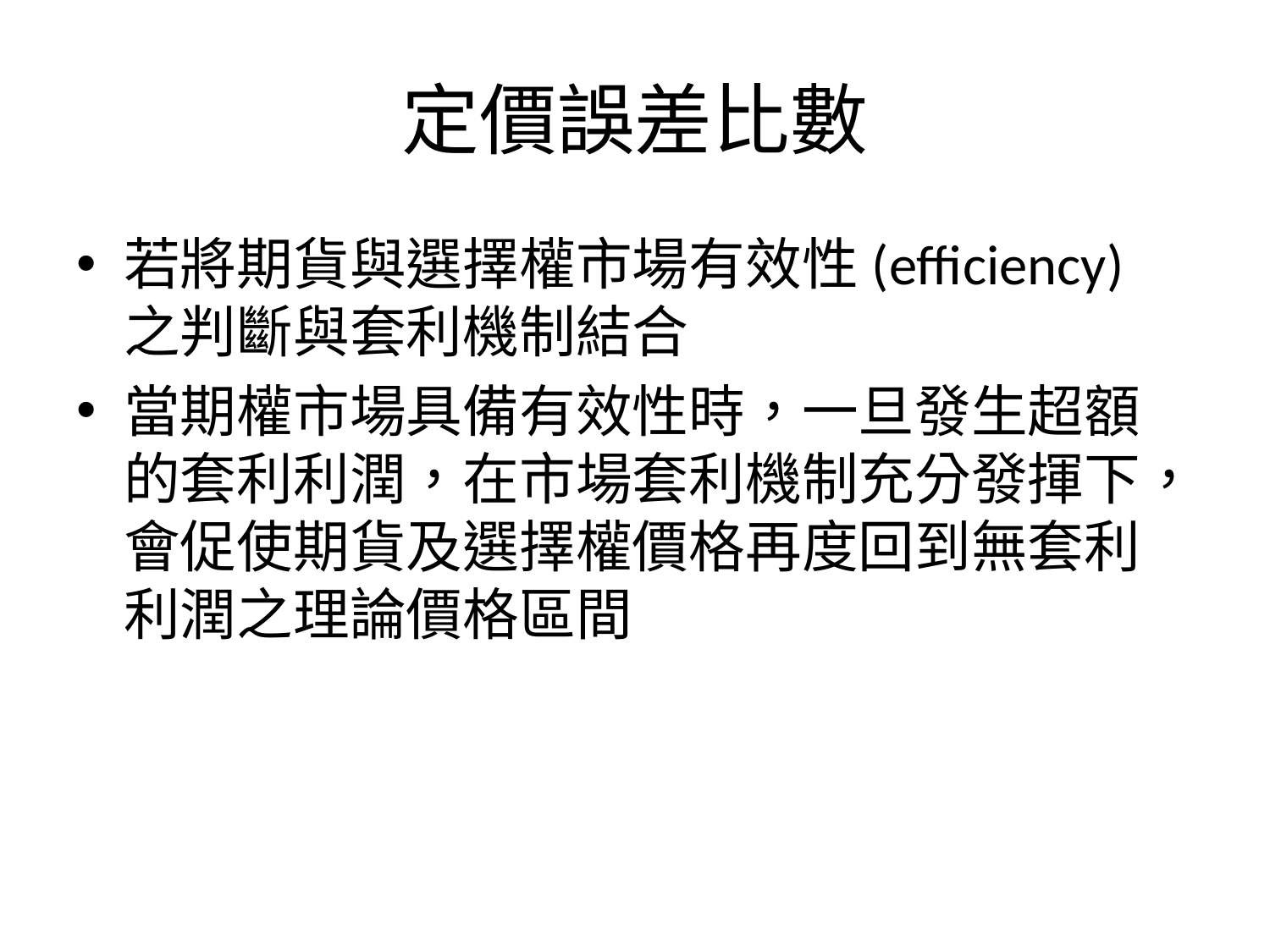

# 定價誤差比數
若將期貨與選擇權市場有效性(efficiency)之判斷與套利機制結合
當期權市場具備有效性時，一旦發生超額的套利利潤，在市場套利機制充分發揮下，會促使期貨及選擇權價格再度回到無套利利潤之理論價格區間